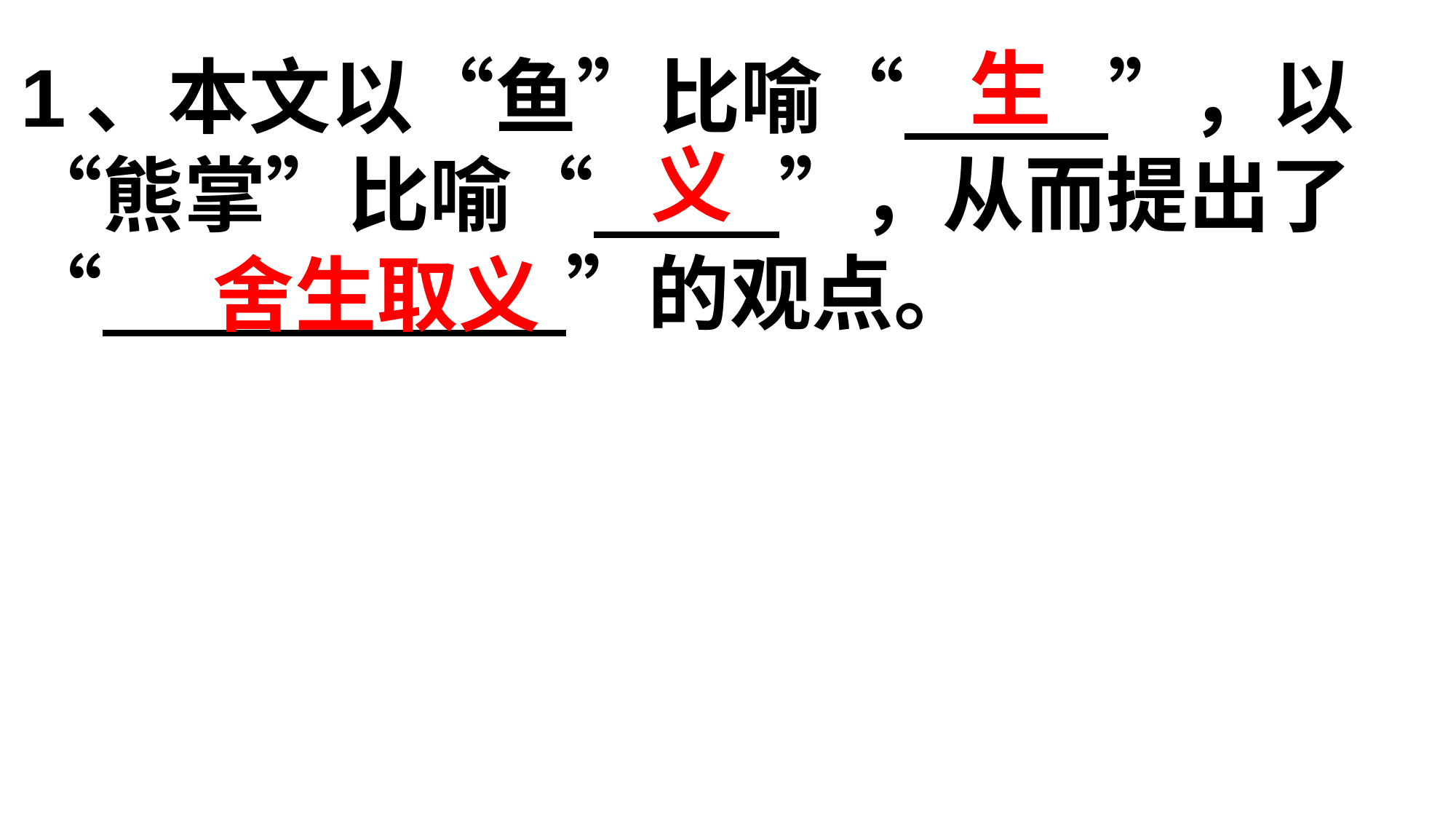

生
1、本文以“鱼”比喻“           ”，以“熊掌”比喻“          ”，从而提出了“                         ”的观点。

义
舍生取义